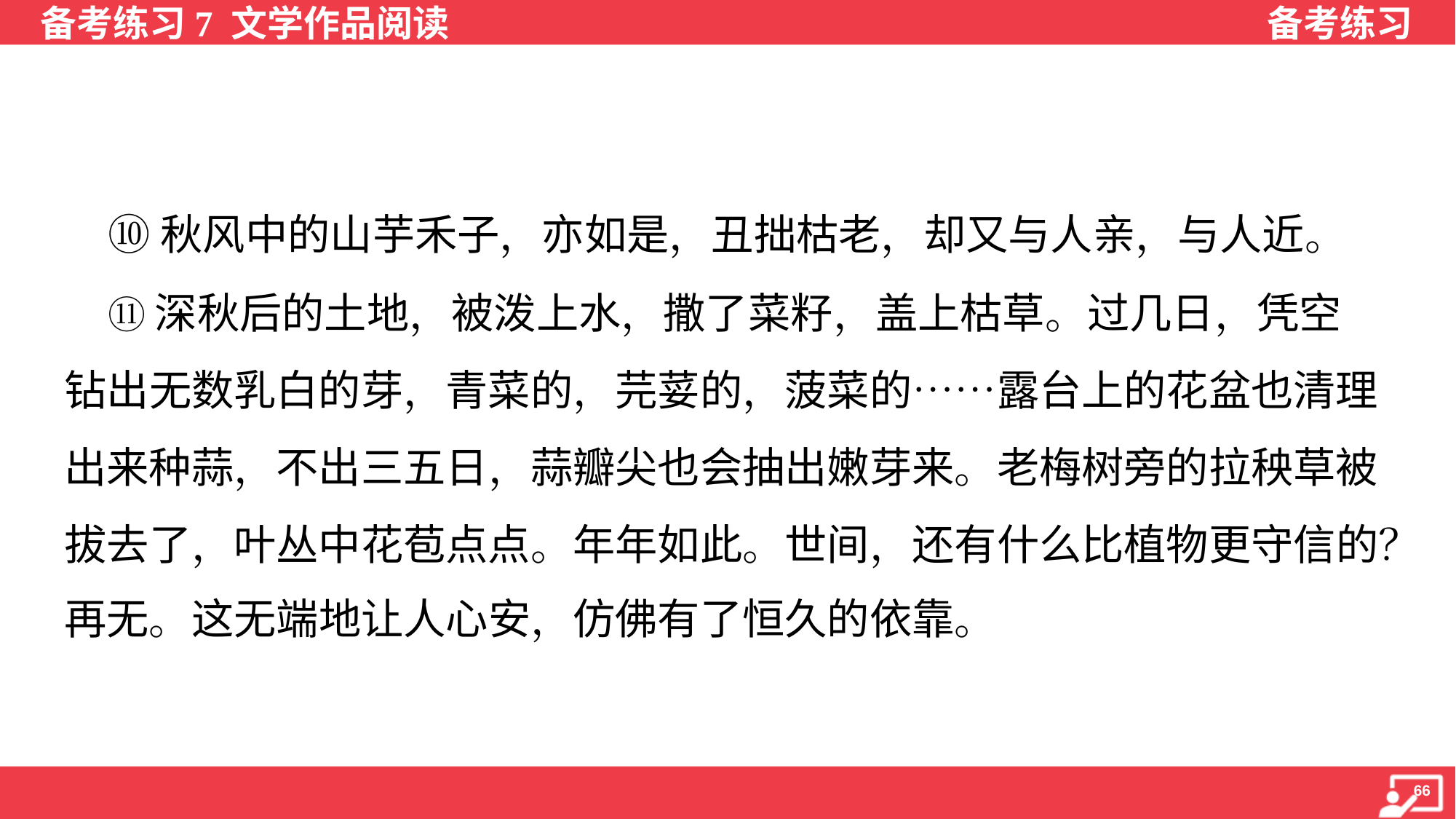

⑩秋风中的山芋禾子，亦如是，丑拙枯老，却又与人亲，与人近。
    ⑪深秋后的土地，被泼上水，撒了菜籽，盖上枯草。过几日，凭空
钻出无数乳白的芽，青菜的，芫荽的，菠菜的……露台上的花盆也清理
出来种蒜，不出三五日，蒜瓣尖也会抽出嫩芽来。老梅树旁的拉秧草被
拔去了，叶丛中花苞点点。年年如此。世间，还有什么比植物更守信的？
再无。这无端地让人心安，仿佛有了恒久的依靠。